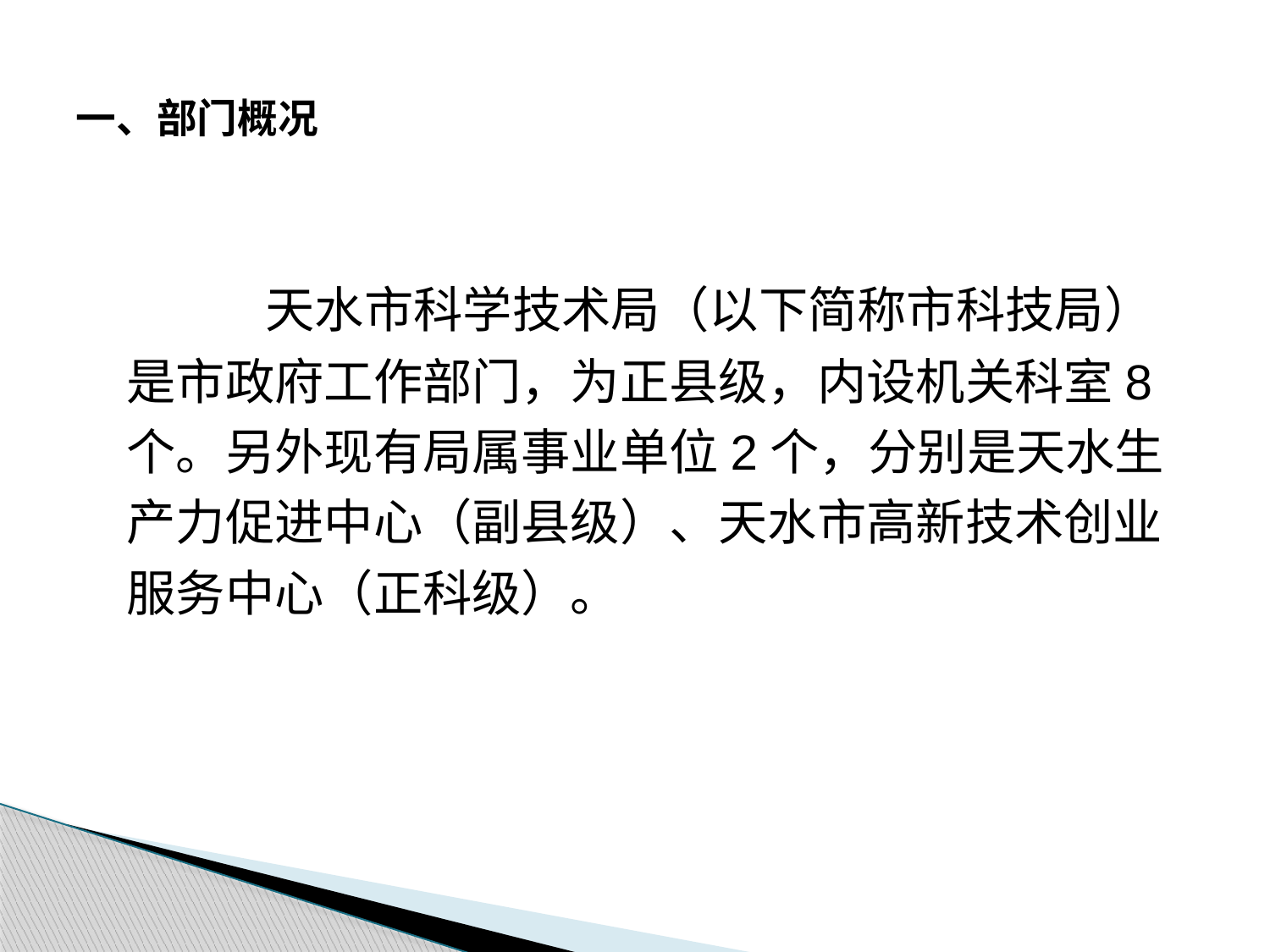

# 一、部门概况

  天水市科学技术局（以下简称市科技局）是市政府工作部门，为正县级，内设机关科室8个。另外现有局属事业单位2个，分别是天水生产力促进中心（副县级）、天水市高新技术创业服务中心（正科级）。